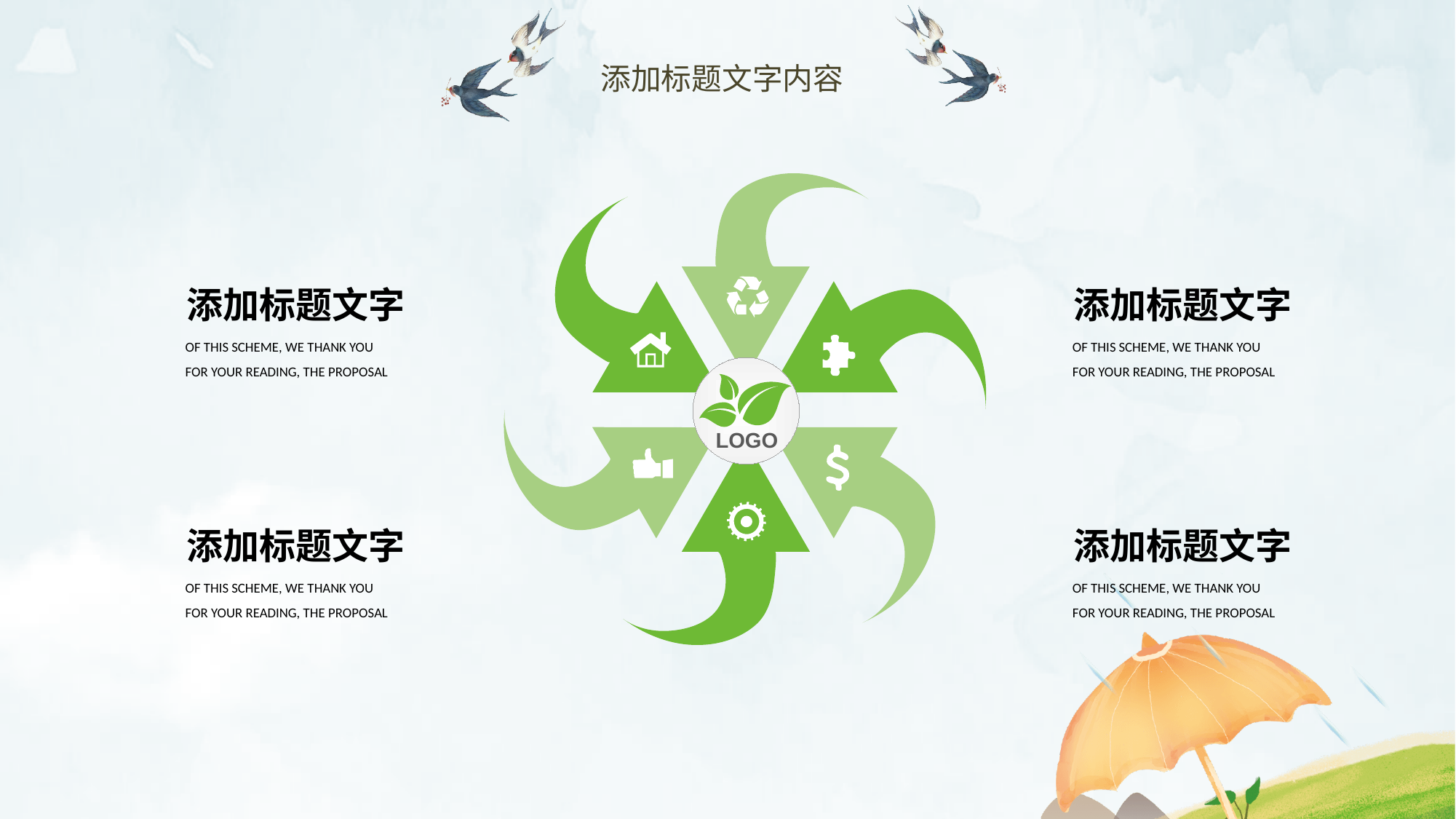

添加标题文字内容

添加标题文字
OF THIS SCHEME, WE THANK YOU FOR YOUR READING, THE PROPOSAL
添加标题文字
OF THIS SCHEME, WE THANK YOU FOR YOUR READING, THE PROPOSAL

LOGO

添加标题文字
OF THIS SCHEME, WE THANK YOU FOR YOUR READING, THE PROPOSAL
添加标题文字
OF THIS SCHEME, WE THANK YOU FOR YOUR READING, THE PROPOSAL